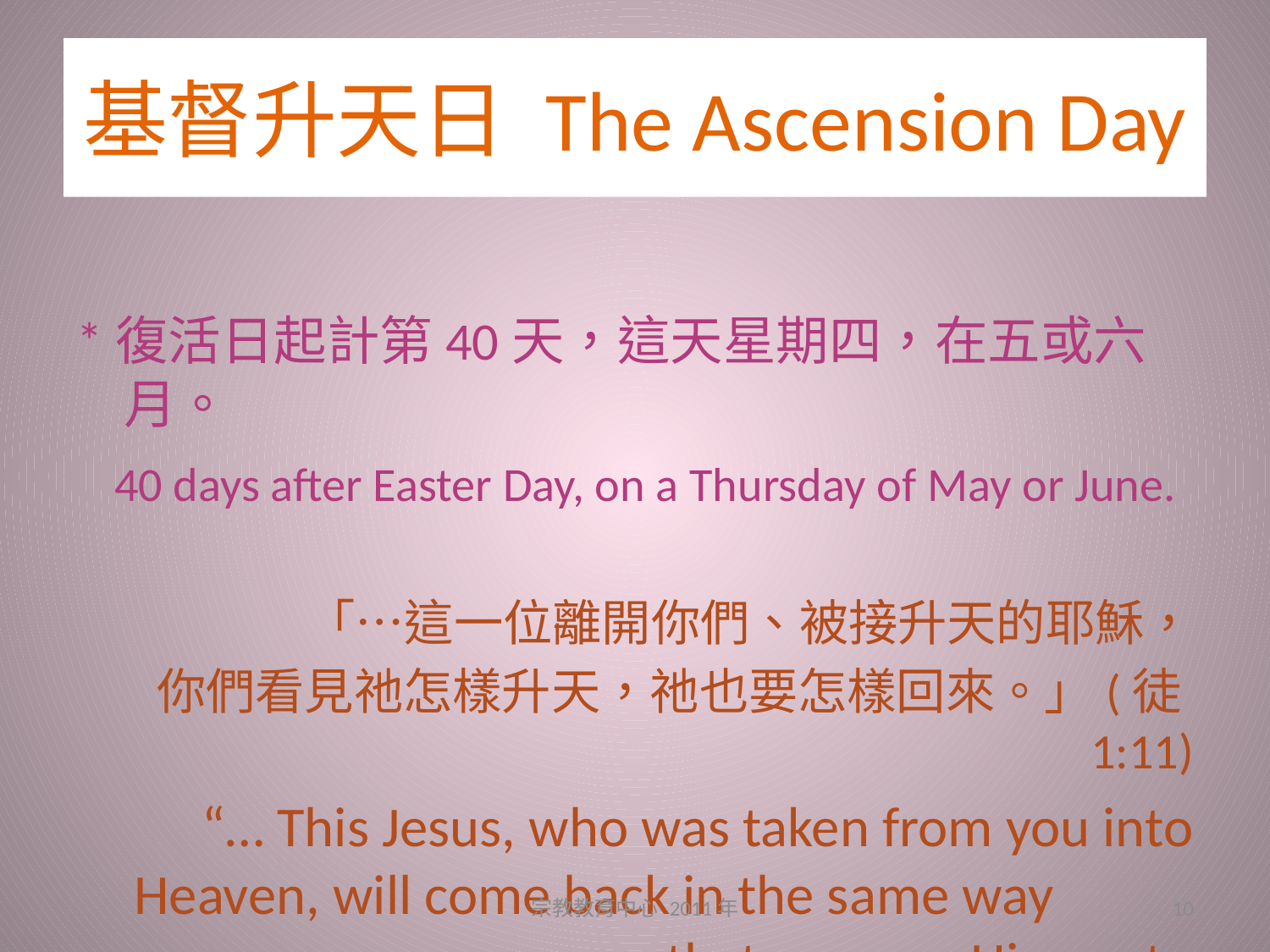

# 基督升天日 The Ascension Day

*復活日起計第40天，這天星期四，在五或六月。
   40 days after Easter Day, on a Thursday of May or June.

「…這一位離開你們、被接升天的耶穌，
你們看見祂怎樣升天，祂也要怎樣回來。」(徒1:11)
“… This Jesus, who was taken from you into Heaven, will come back in the same way                    that you saw Him go to heaven.”(Acts1:11)
宗教教育中心 2011年
10